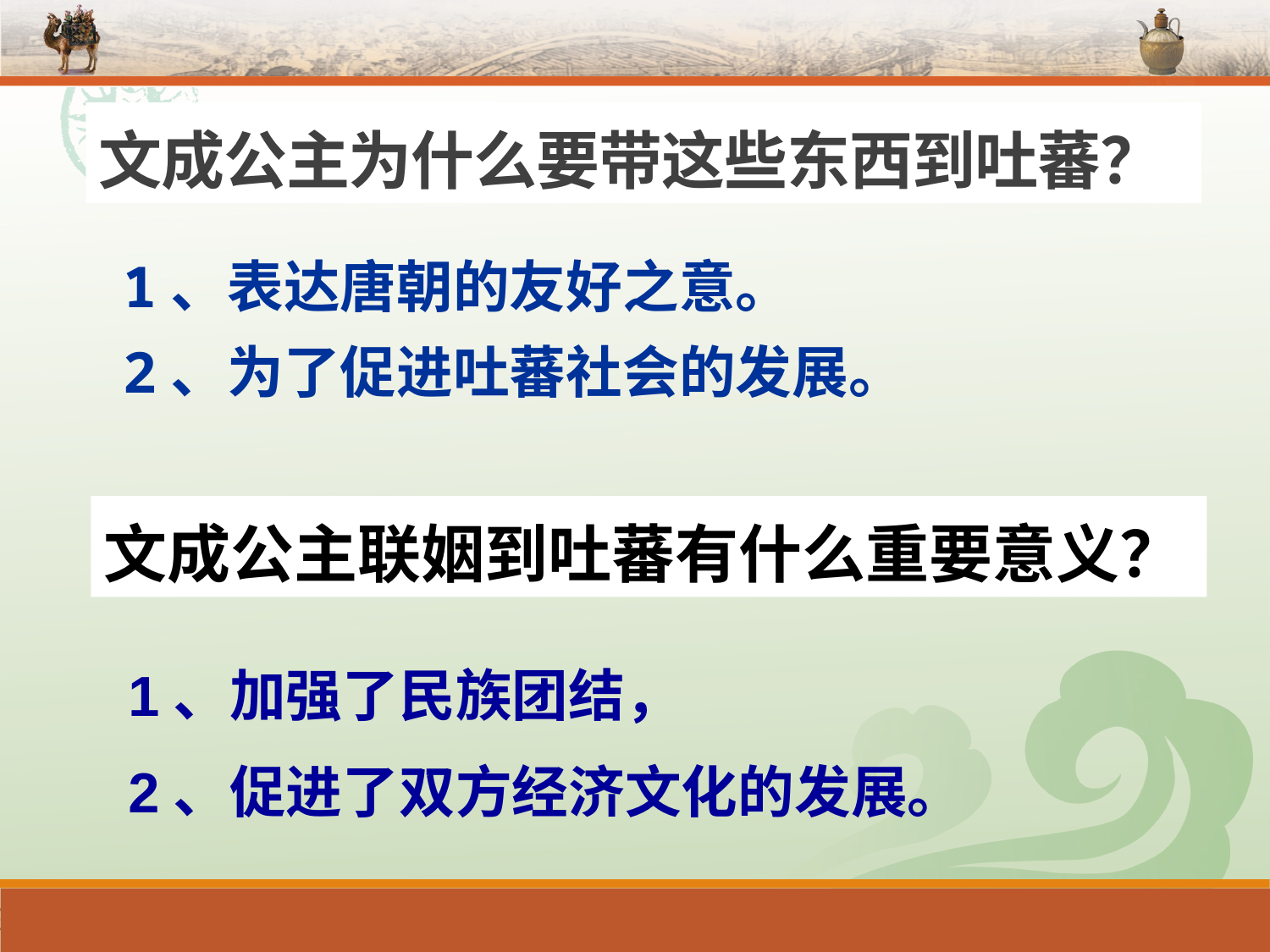

文成公主为什么要带这些东西到吐蕃？
1、表达唐朝的友好之意。
2、为了促进吐蕃社会的发展。
文成公主联姻到吐蕃有什么重要意义？
1、加强了民族团结，
2、促进了双方经济文化的发展。